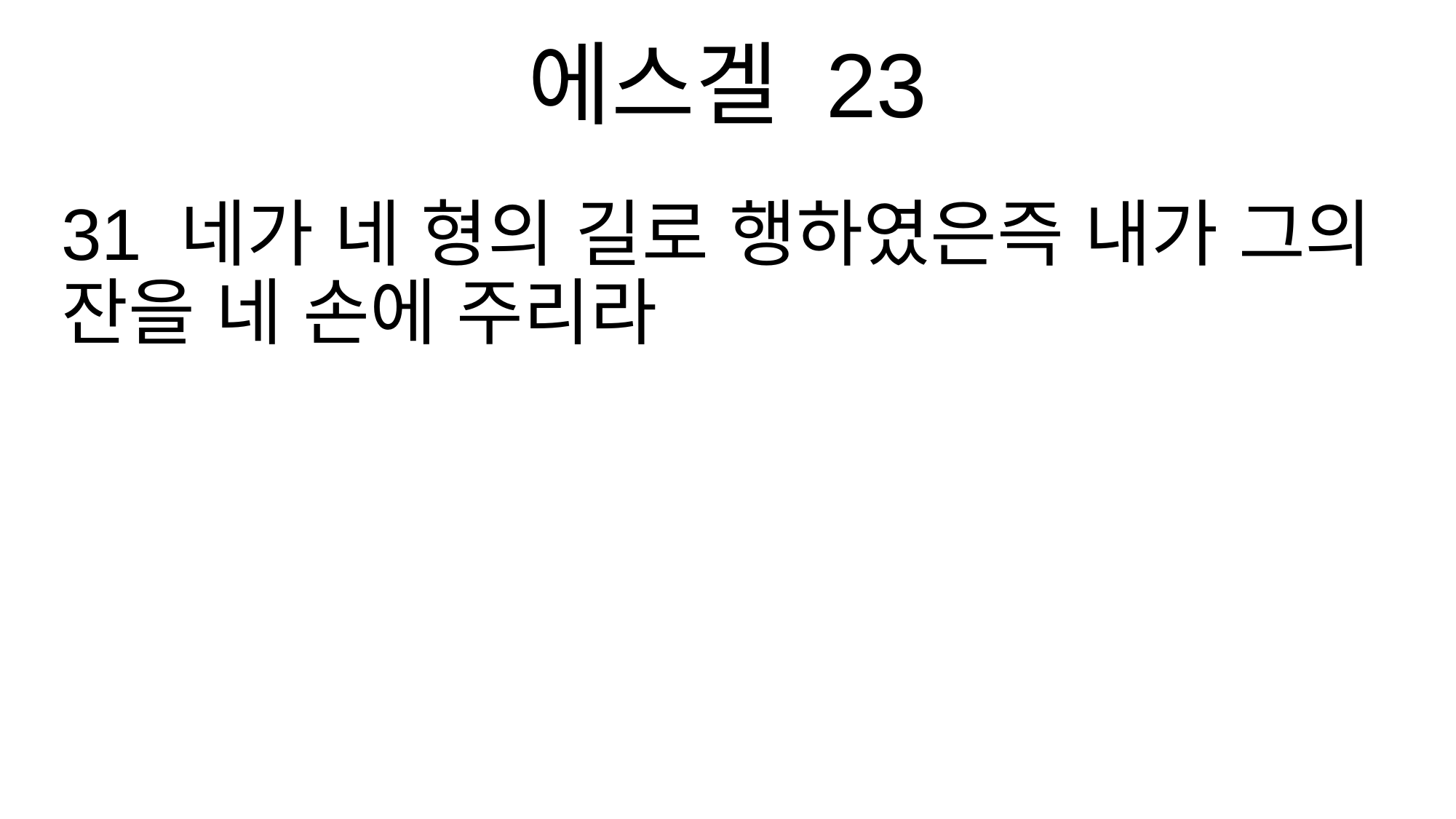

에스겔 23
31 네가 네 형의 길로 행하였은즉 내가 그의 잔을 네 손에 주리라